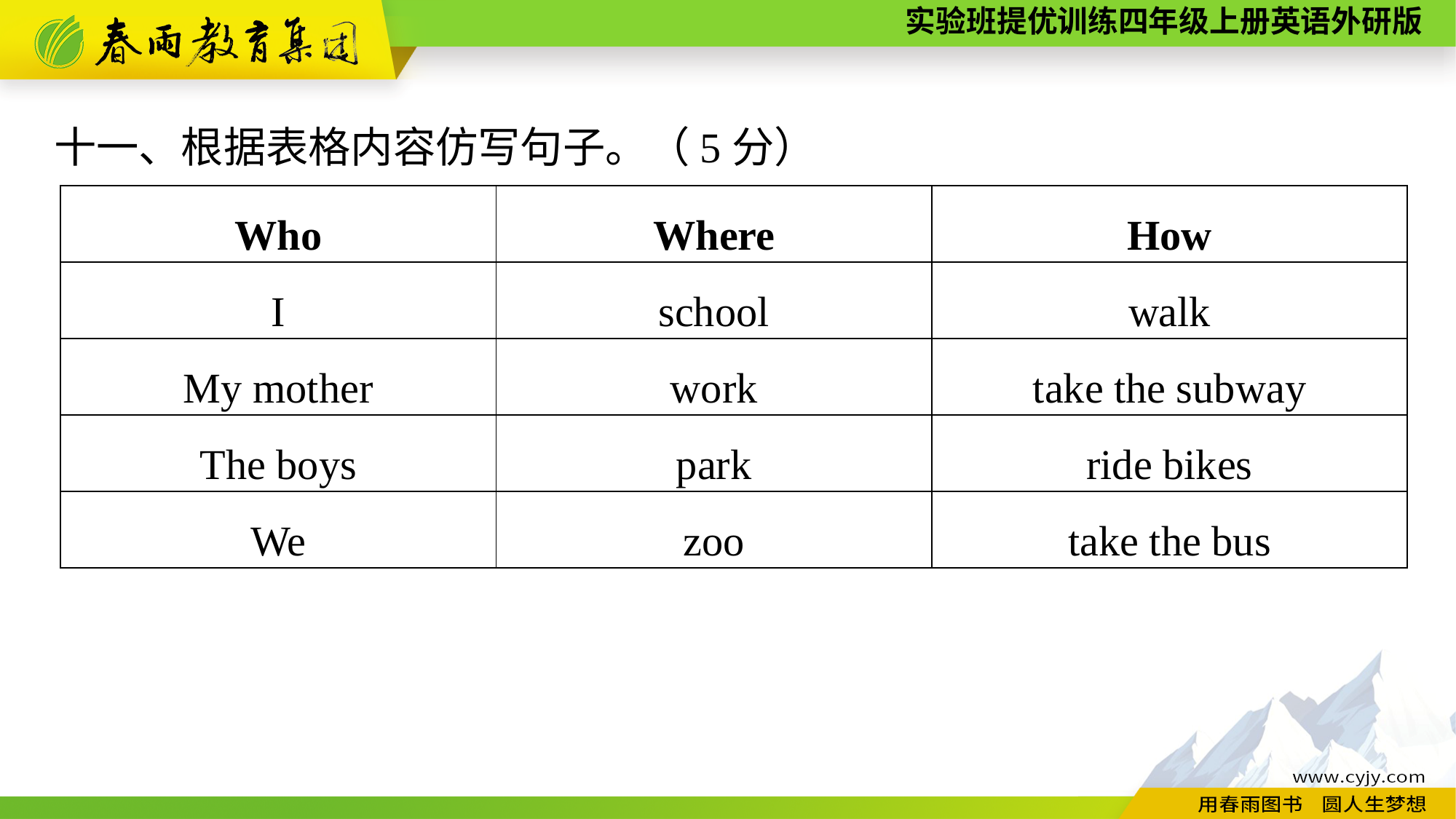

十一、根据表格内容仿写句子。（5分）
| Who | Where | How |
| --- | --- | --- |
| I | school | walk |
| My mother | work | take the subway |
| The boys | park | ride bikes |
| We | zoo | take the bus |